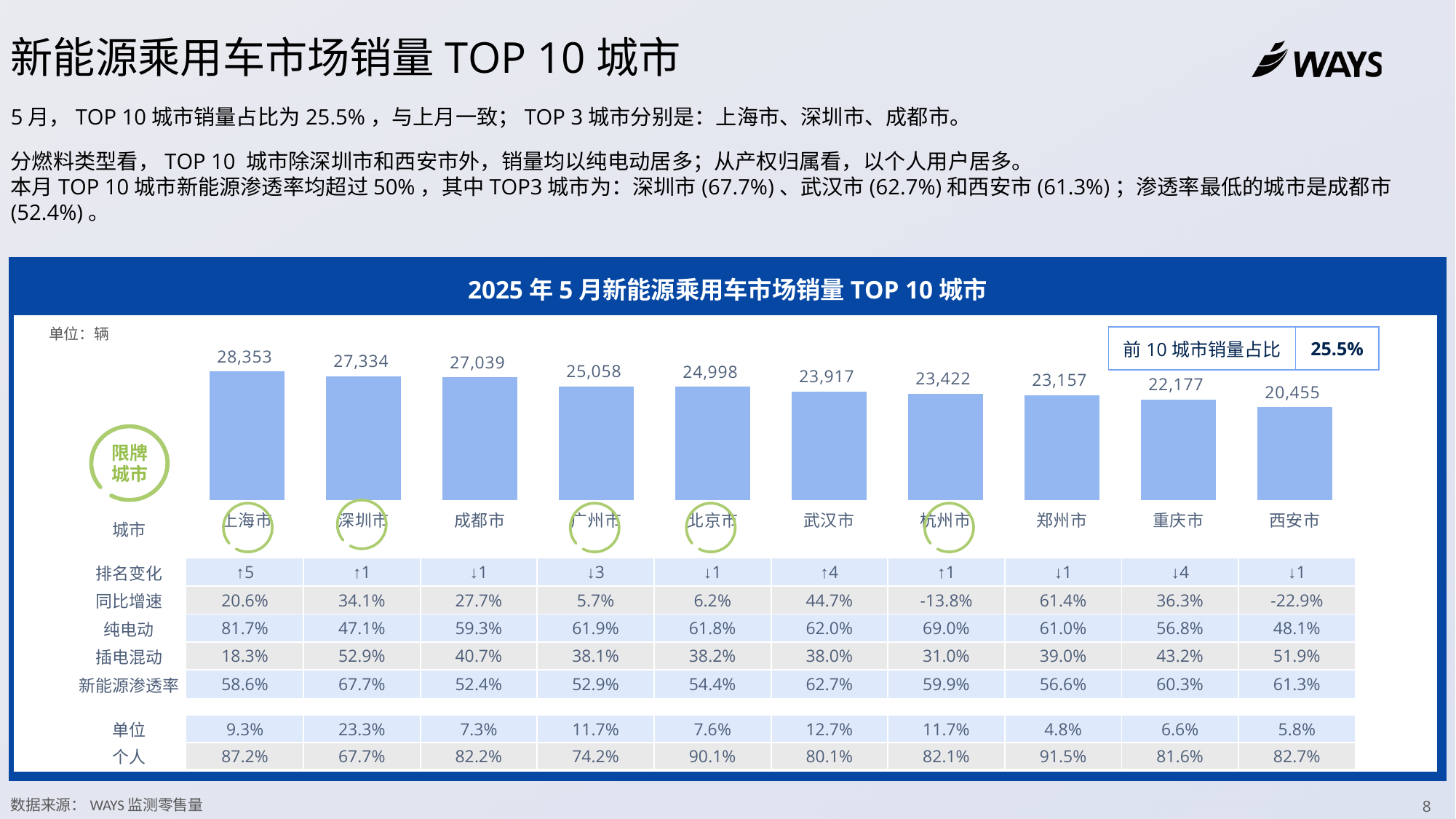

新能源乘用车市场销量TOP 10城市
5月，TOP 10城市销量占比为25.5%，与上月一致；TOP 3城市分别是：上海市、深圳市、成都市。
分燃料类型看，TOP 10 城市除深圳市和西安市外，销量均以纯电动居多；从产权归属看，以个人用户居多。
本月TOP 10城市新能源渗透率均超过50%，其中TOP3城市为：深圳市(67.7%)、武汉市(62.7%)和西安市(61.3%)；渗透率最低的城市是成都市(52.4%)。

2025年5月新能源乘用车市场销量TOP 10城市

### Chart

| Category | 累计销量 |
|---|---|
| 上海市 | 28353.0 |
| 深圳市 | 27334.0 |
| 成都市 | 27039.0 |
| 广州市 | 25058.0 |
| 北京市 | 24998.0 |
| 武汉市 | 23917.0 |
| 杭州市 | 23422.0 |
| 郑州市 | 23157.0 |
| 重庆市 | 22177.0 |
| 西安市 | 20455.0 |
单位：辆
| 前10城市销量占比 | 25.5% |
| --- | --- |

限牌城市
| 城市 |  |  |  |  |  |  |  |  |  |  |
| --- | --- | --- | --- | --- | --- | --- | --- | --- | --- | --- |
| 排名变化 | ↑5 | ↑1 | ↓1 | ↓3 | ↓1 | ↑4 | ↑1 | ↓1 | ↓4 | ↓1 |
| 同比增速 | 20.6% | 34.1% | 27.7% | 5.7% | 6.2% | 44.7% | -13.8% | 61.4% | 36.3% | -22.9% |
| 纯电动 | 81.7% | 47.1% | 59.3% | 61.9% | 61.8% | 62.0% | 69.0% | 61.0% | 56.8% | 48.1% |
| 插电混动 | 18.3% | 52.9% | 40.7% | 38.1% | 38.2% | 38.0% | 31.0% | 39.0% | 43.2% | 51.9% |
| 新能源渗透率 | 58.6% | 67.7% | 52.4% | 52.9% | 54.4% | 62.7% | 59.9% | 56.6% | 60.3% | 61.3% |
|  |  |  |  |  |  |  |  |  |  |  |
| 单位 | 9.3% | 23.3% | 7.3% | 11.7% | 7.6% | 12.7% | 11.7% | 4.8% | 6.6% | 5.8% |
| 个人 | 87.2% | 67.7% | 82.2% | 74.2% | 90.1% | 80.1% | 82.1% | 91.5% | 81.6% | 82.7% |

数据来源：WAYS监测零售量
8